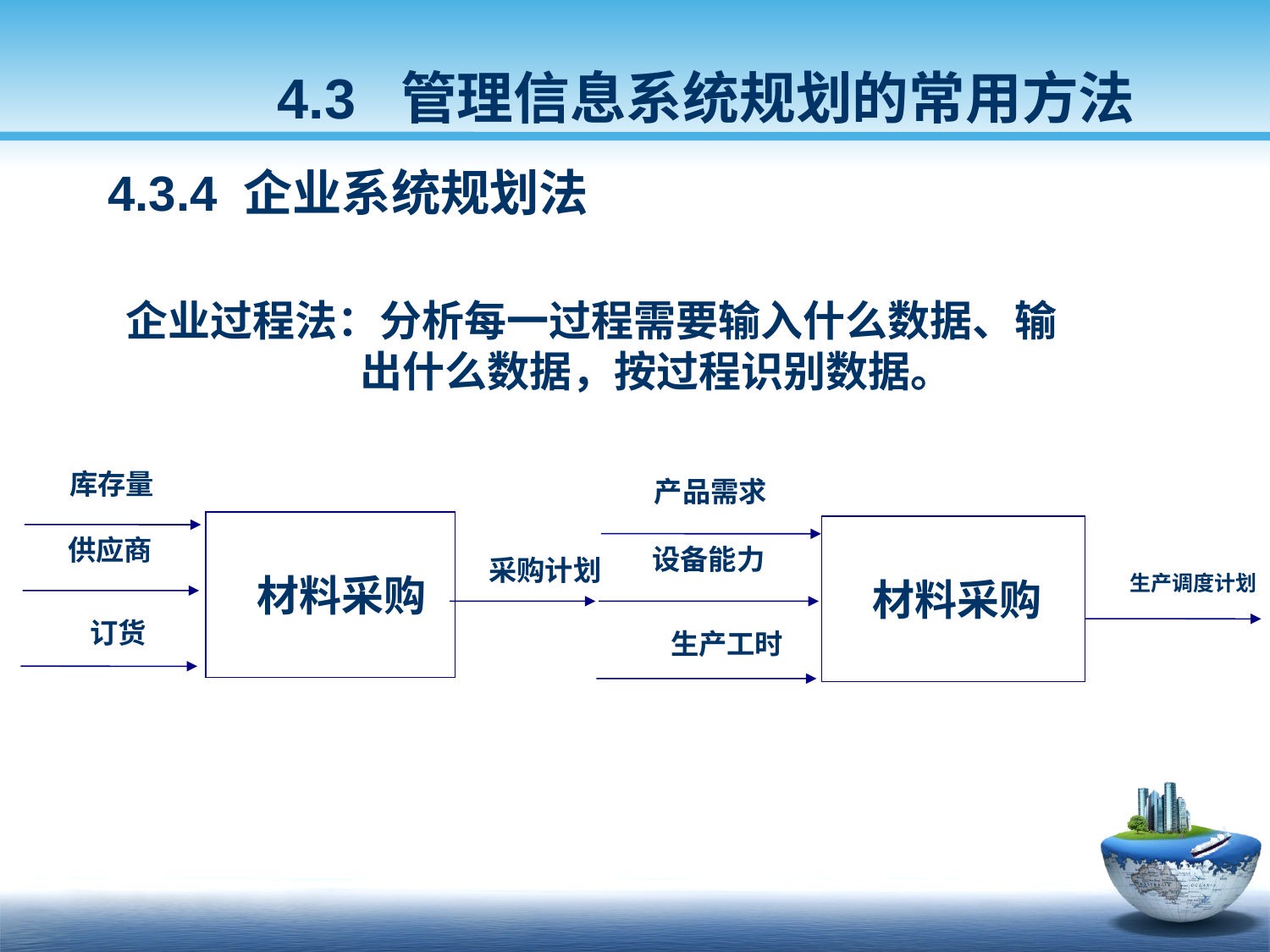

4.3  管理信息系统规划的常用方法
4.3.4 企业系统规划法
 企业过程法：分析每一过程需要输入什么数据、输             		出什么数据，按过程识别数据。
库存量

供应商

  订货

产品需求

   材料采购

设备能力

  生产工时

   材料采购

采购计划

生产调度计划